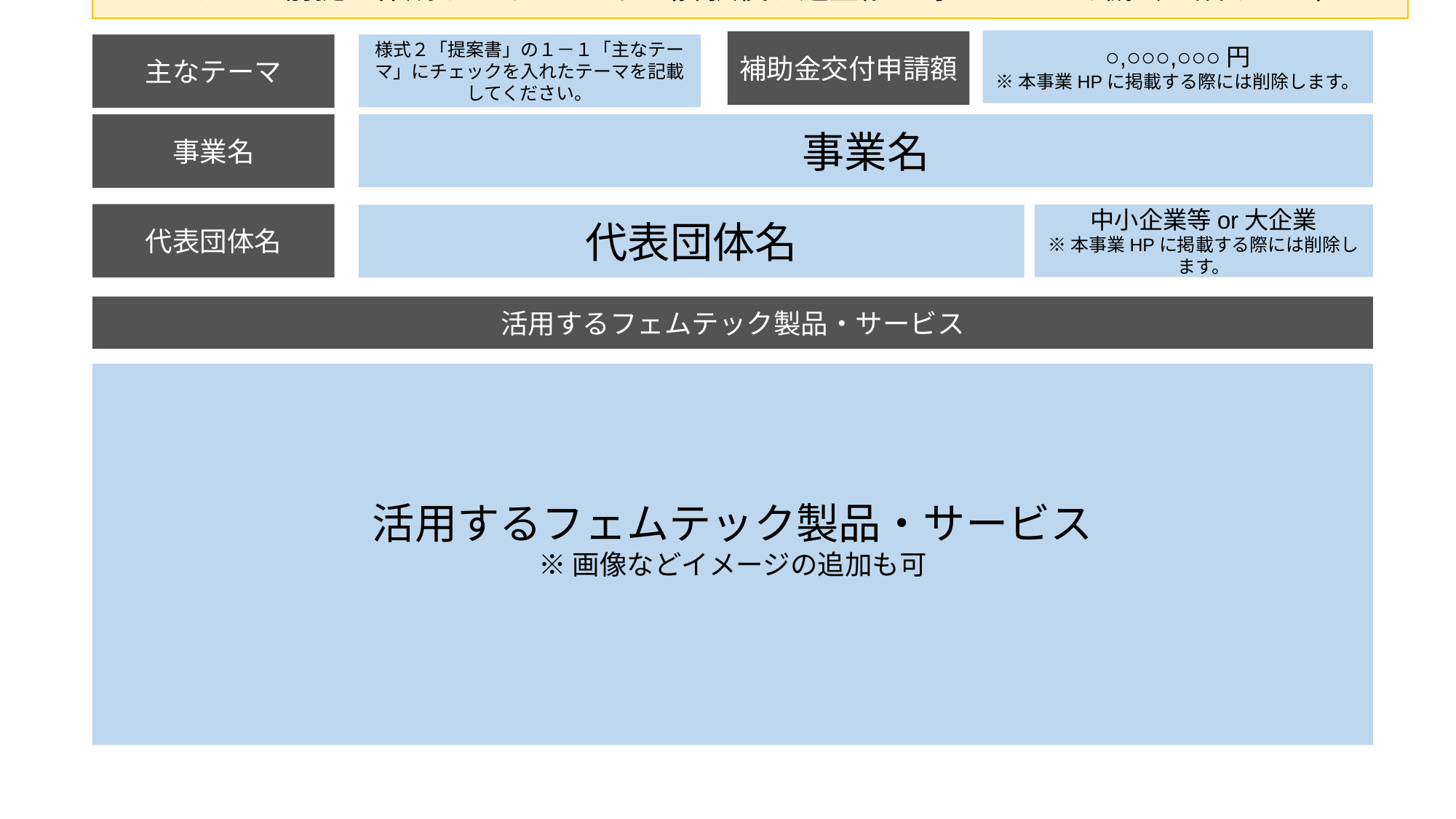

＜記載時の留意事項＞＝提出時は留意事項は削除してください
※フォーマットは、PowerPoint（ワイドサイズ）、計２枚であれば自由とします。
※青枠で記載の内容、留意事項に沿って項目を記載してください。枠等も適宜変更可能です。
※本資料は、採択された場合、実証計画資料として本事業HPに掲載する資料のベースとしますので、その前提で作成してください。（採択後、適宜修正等をいただく機会を設けます）
○,○○○,○○○円
※本事業HPに掲載する際には削除します。
補助金交付申請額
主なテーマ
様式２「提案書」の１－１「主なテーマ」にチェックを入れたテーマを記載してください。
事業名
事業名
代表団体名
中小企業等or大企業
※本事業HPに掲載する際には削除します。
代表団体名
活用するフェムテック製品・サービス
活用するフェムテック製品・サービス
※画像などイメージの追加も可